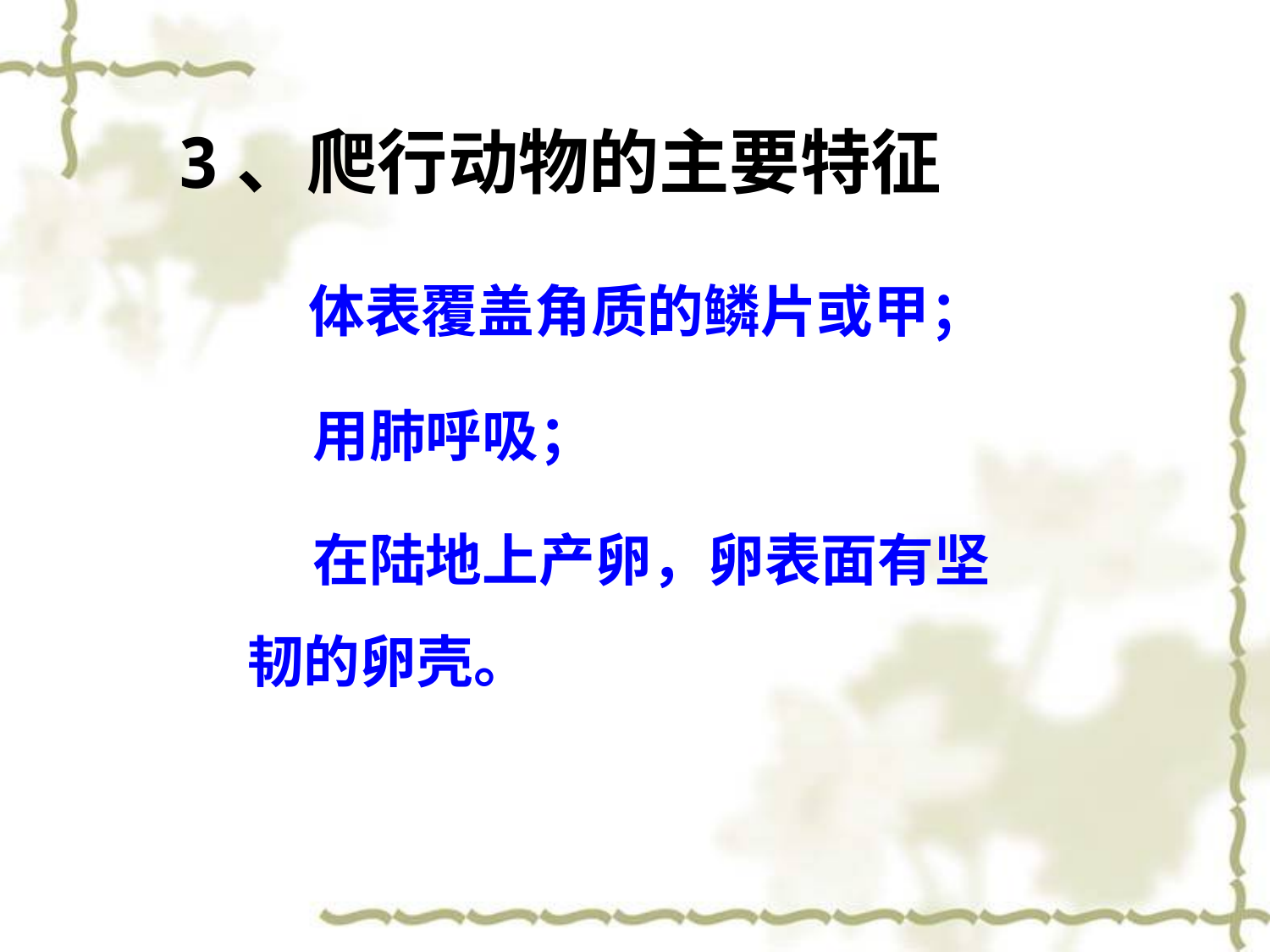

3、爬行动物的主要特征
    体表覆盖角质的鳞片或甲；
    用肺呼吸；
    在陆地上产卵，卵表面有坚韧的卵壳。